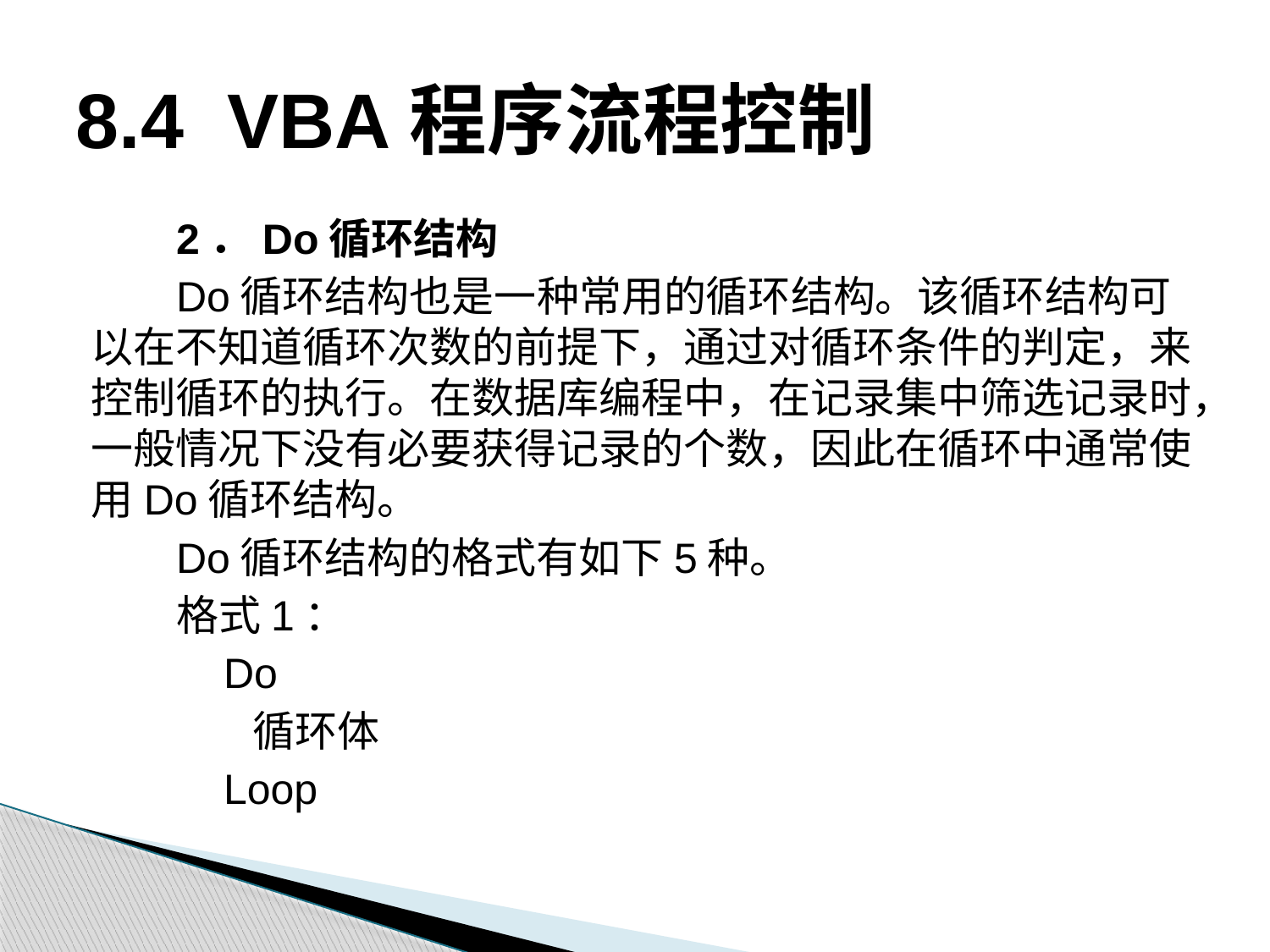

# 8.4  VBA程序流程控制
2．Do循环结构
Do循环结构也是一种常用的循环结构。该循环结构可以在不知道循环次数的前提下，通过对循环条件的判定，来控制循环的执行。在数据库编程中，在记录集中筛选记录时，一般情况下没有必要获得记录的个数，因此在循环中通常使用Do循环结构。
Do循环结构的格式有如下5种。
格式1：
    Do
       循环体
    Loop